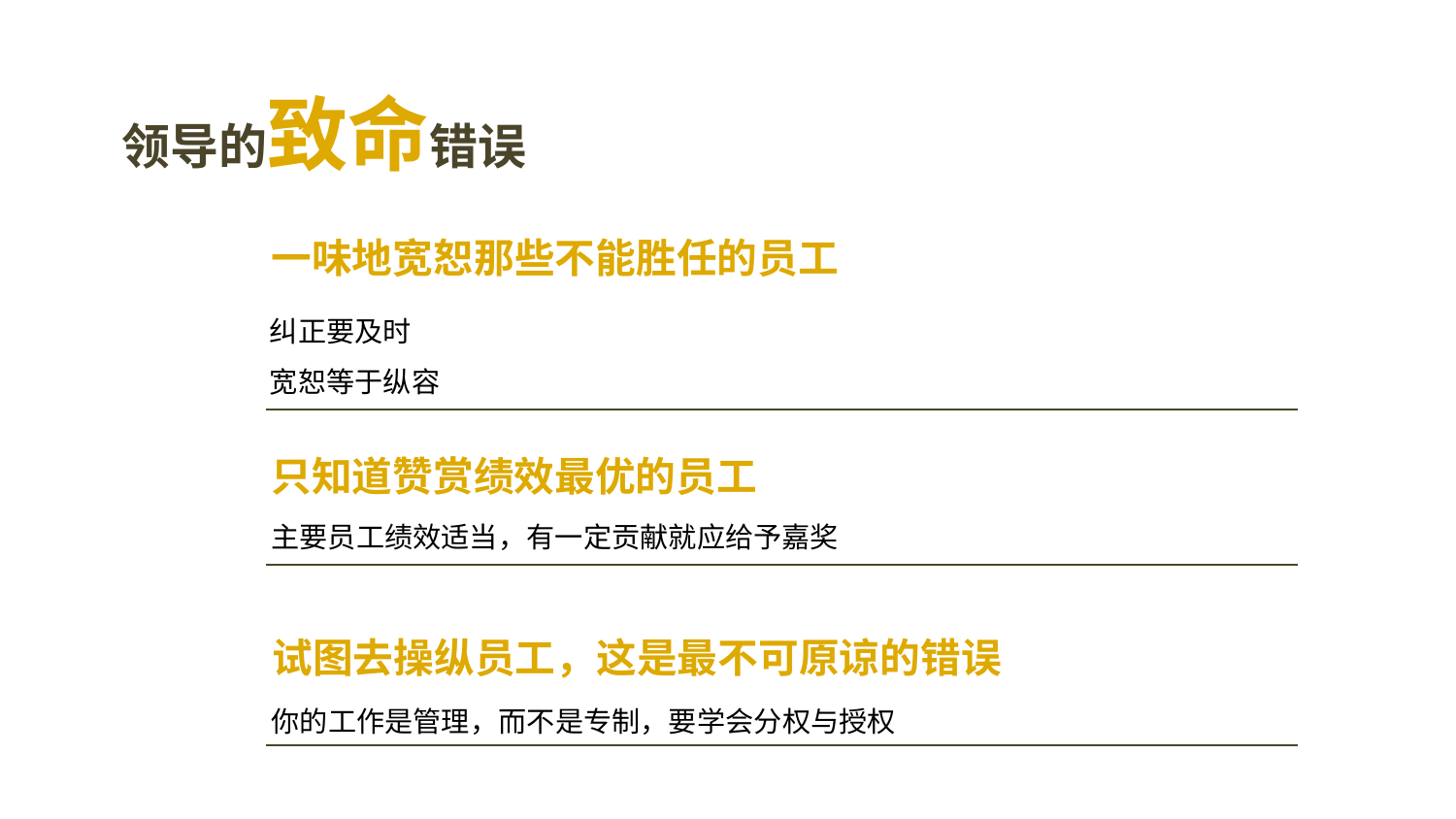

领导的致命错误
一味地宽恕那些不能胜任的员工
纠正要及时
宽恕等于纵容
只知道赞赏绩效最优的员工
主要员工绩效适当，有一定贡献就应给予嘉奖
试图去操纵员工，这是最不可原谅的错误
你的工作是管理，而不是专制，要学会分权与授权